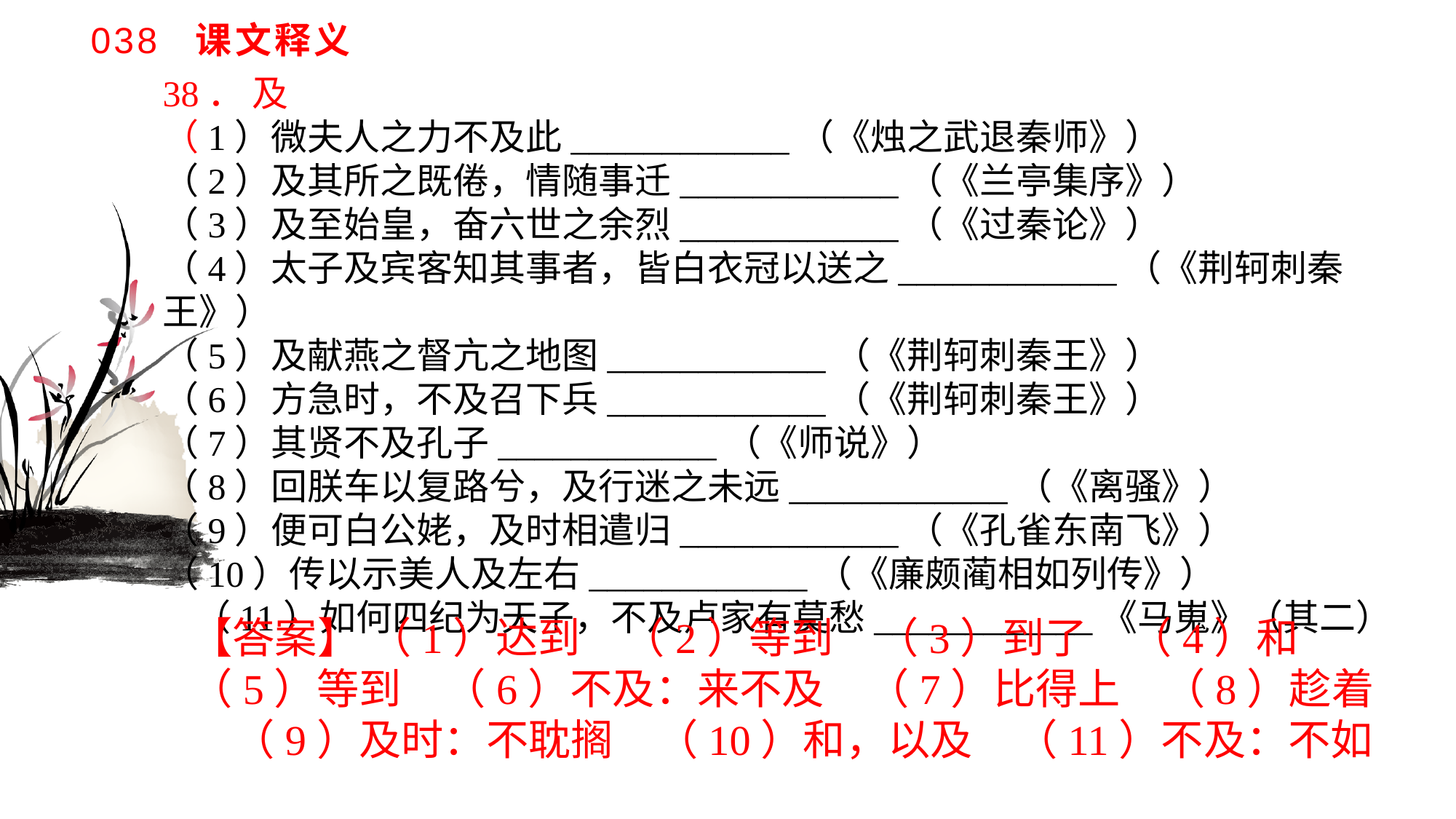

# 038  课文释义
38． 及（1）微夫人之力不及此____________（《烛之武退秦师》）（2）及其所之既倦，情随事迁____________（《兰亭集序》）（3）及至始皇，奋六世之余烈____________（《过秦论》）（4）太子及宾客知其事者，皆白衣冠以送之____________（《荆轲刺秦王》）（5）及献燕之督亢之地图____________（《荆轲刺秦王》）（6）方急时，不及召下兵____________（《荆轲刺秦王》）（7）其贤不及孔子____________（《师说》）（8）回朕车以复路兮，及行迷之未远____________（《离骚》）（9）便可白公姥，及时相遣归____________（《孔雀东南飞》）（10）传以示美人及左右____________（《廉颇蔺相如列传》）（11）如何四纪为天子，不及卢家有莫愁____________《马嵬》（其二）
【答案】 （1）达到　（2）等到　（3）到了　（4）和　（5）等到　（6）不及：来不及　（7）比得上　（8）趁着　（9）及时：不耽搁　（10）和，以及　（11）不及：不如